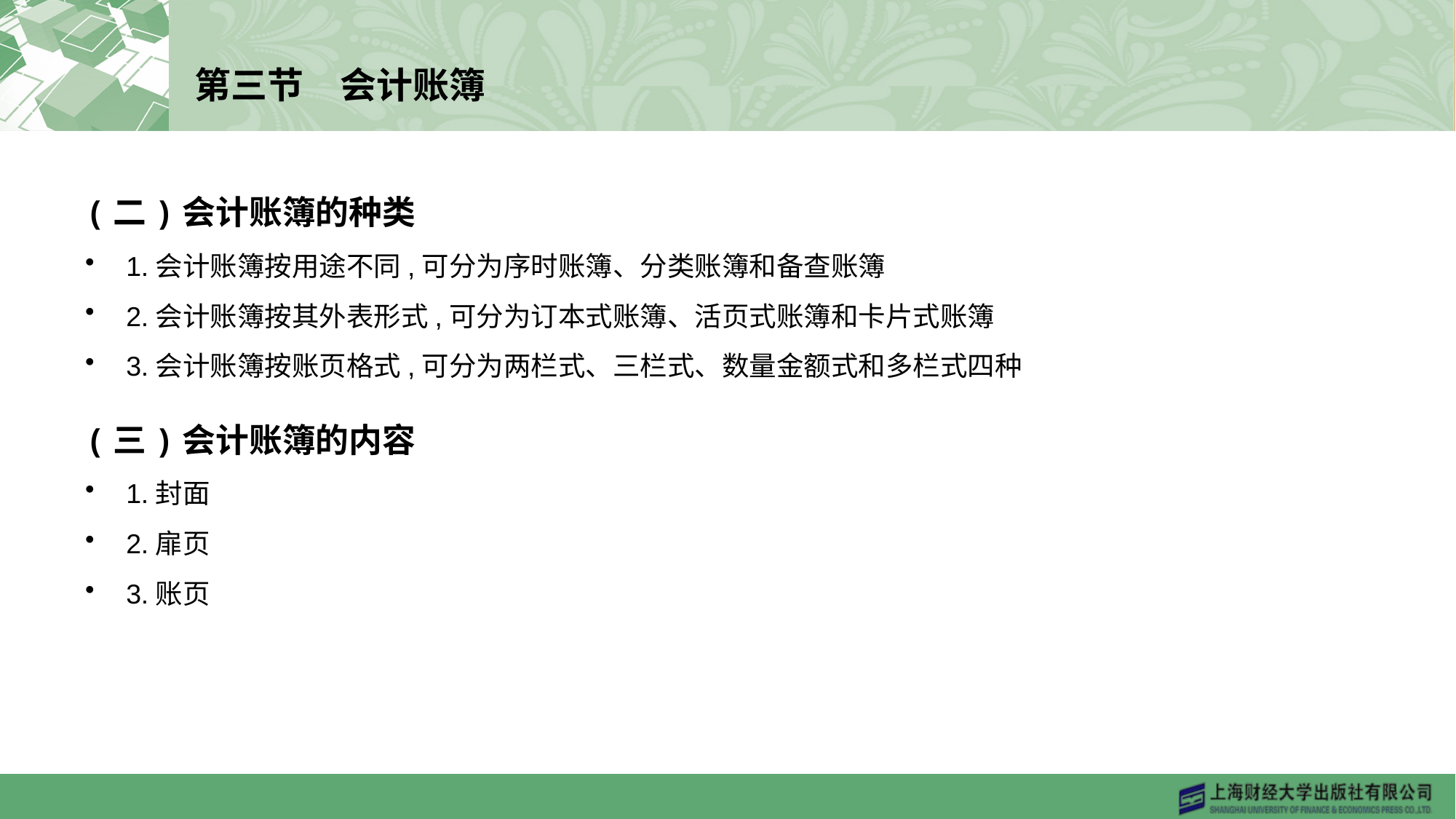

# 第三节　会计账簿
(二)会计账簿的种类
1.会计账簿按用途不同,可分为序时账簿、分类账簿和备查账簿
2.会计账簿按其外表形式,可分为订本式账簿、活页式账簿和卡片式账簿
3.会计账簿按账页格式,可分为两栏式、三栏式、数量金额式和多栏式四种
(三)会计账簿的内容
1.封面
2.扉页
3.账页